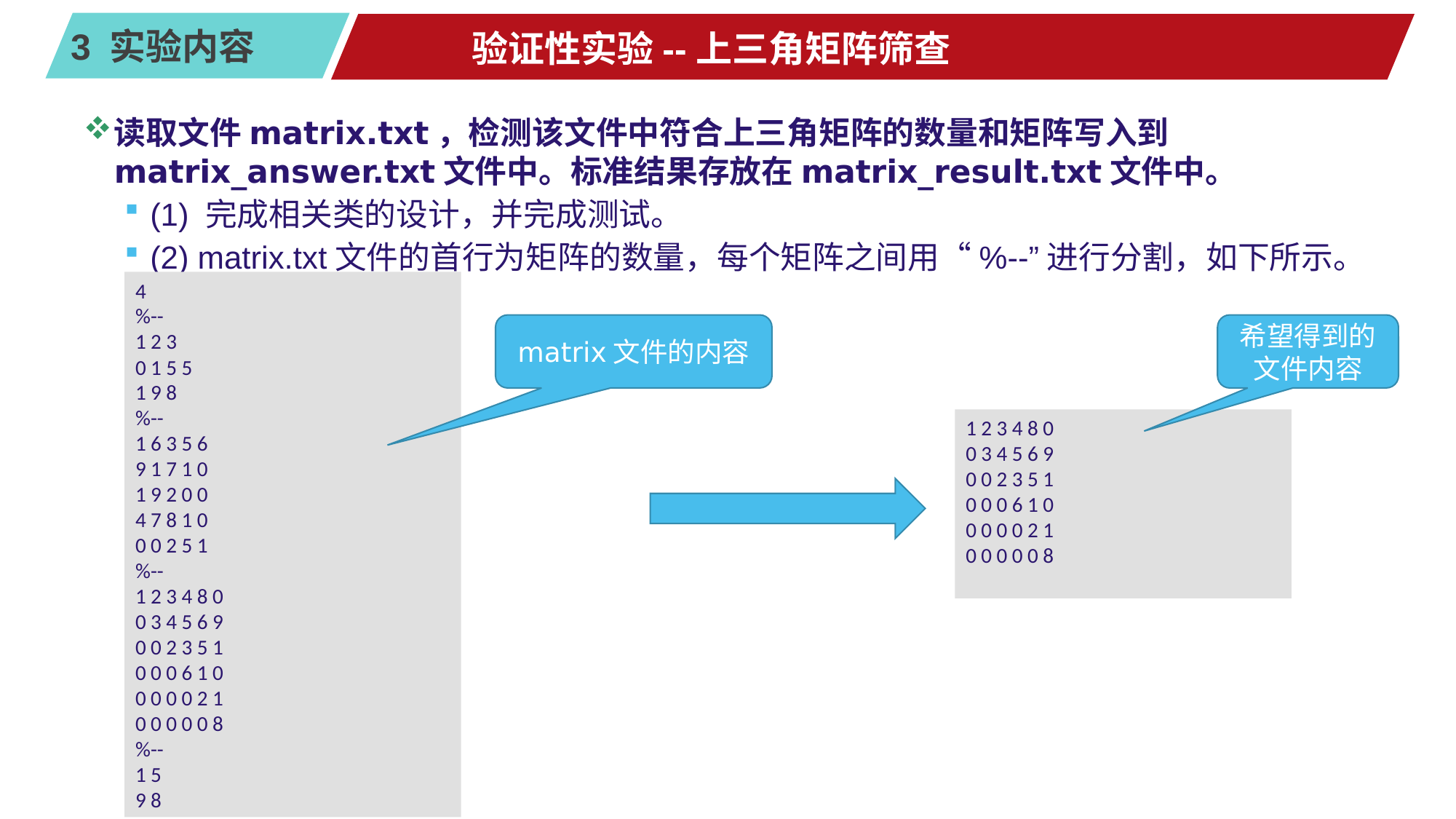

# 验证性实验--上三角矩阵筛查
读取文件matrix.txt，检测该文件中符合上三角矩阵的数量和矩阵写入到matrix_answer.txt文件中。标准结果存放在matrix_result.txt文件中。
(1) 完成相关类的设计，并完成测试。
(2) matrix.txt文件的首行为矩阵的数量，每个矩阵之间用“%--”进行分割，如下所示。
4
%--
1 2 3
0 1 5 5
1 9 8
%--
1 6 3 5 6
9 1 7 1 0
1 9 2 0 0
4 7 8 1 0
0 0 2 5 1
%--
1 2 3 4 8 0
0 3 4 5 6 9
0 0 2 3 5 1
0 0 0 6 1 0
0 0 0 0 2 1
0 0 0 0 0 8
%--
1 5
9 8
matrix文件的内容
希望得到的文件内容
1 2 3 4 8 0
0 3 4 5 6 9
0 0 2 3 5 1
0 0 0 6 1 0
0 0 0 0 2 1
0 0 0 0 0 8